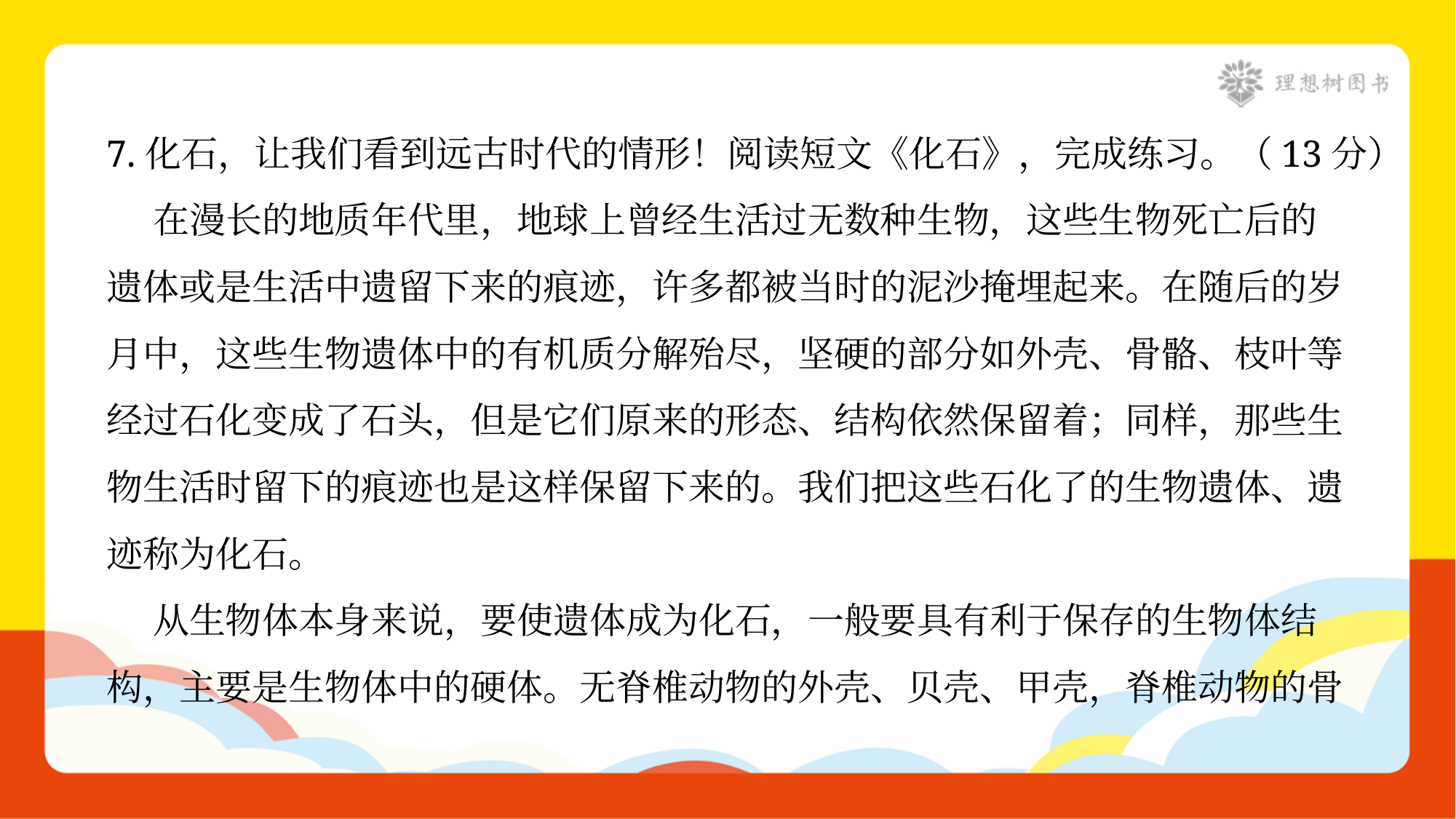

7.化石，让我们看到远古时代的情形！阅读短文《化石》，完成练习。（13分）
    在漫长的地质年代里，地球上曾经生活过无数种生物，这些生物死亡后的
遗体或是生活中遗留下来的痕迹，许多都被当时的泥沙掩埋起来。在随后的岁
月中，这些生物遗体中的有机质分解殆尽，坚硬的部分如外壳、骨骼、枝叶等
经过石化变成了石头，但是它们原来的形态、结构依然保留着；同样，那些生
物生活时留下的痕迹也是这样保留下来的。我们把这些石化了的生物遗体、遗
迹称为化石。
    从生物体本身来说，要使遗体成为化石，一般要具有利于保存的生物体结
构，主要是生物体中的硬体。无脊椎动物的外壳、贝壳、甲壳，脊椎动物的骨